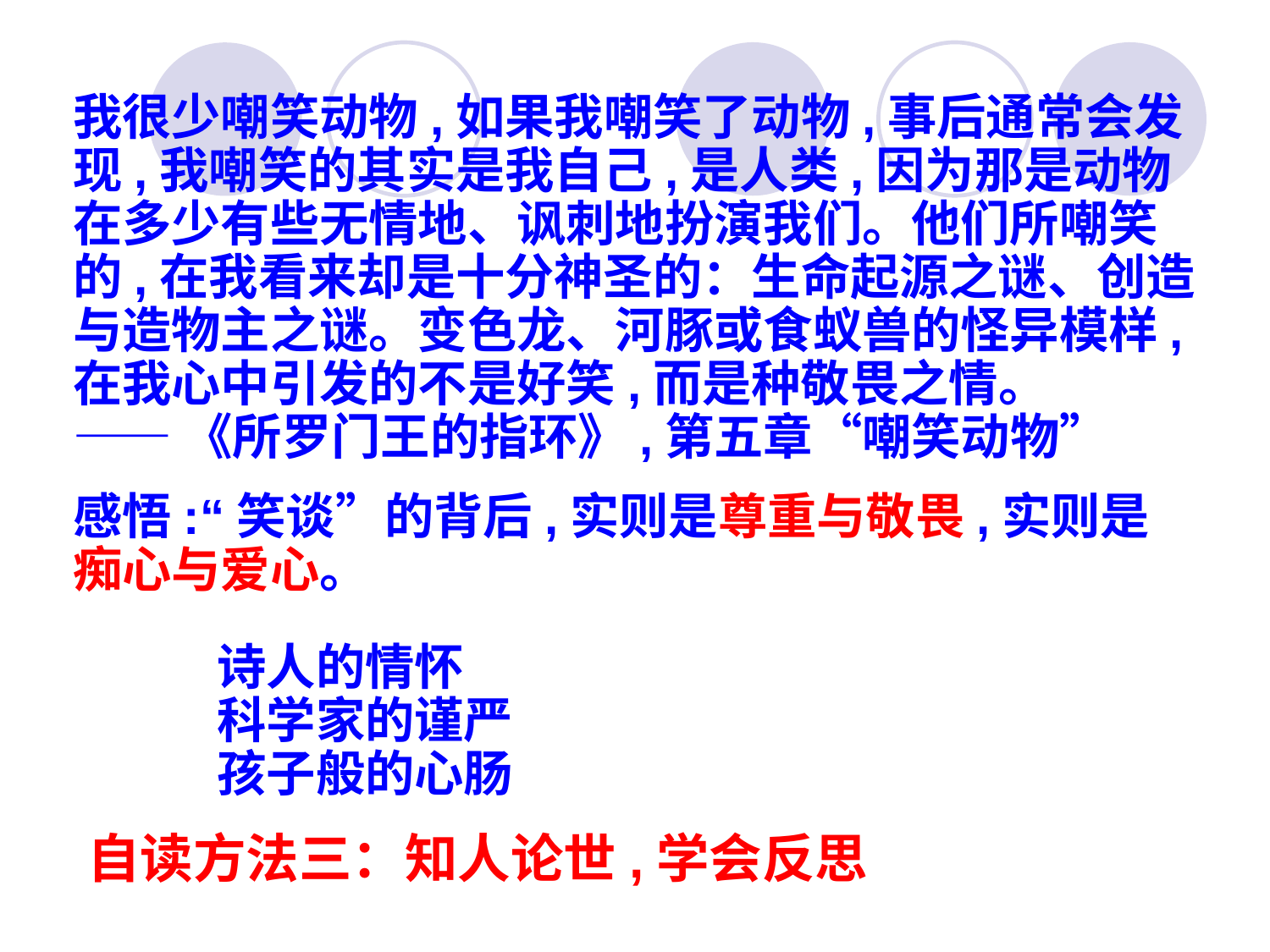

我很少嘲笑动物,如果我嘲笑了动物,事后通常会发现,我嘲笑的其实是我自己,是人类,因为那是动物在多少有些无情地、讽刺地扮演我们。他们所嘲笑的,在我看来却是十分神圣的：生命起源之谜、创造与造物主之谜。变色龙、河豚或食蚁兽的怪异模样,在我心中引发的不是好笑,而是种敬畏之情。
——《所罗门王的指环》,第五章“嘲笑动物”
感悟:“笑谈”的背后,实则是尊重与敬畏,实则是痴心与爱心。
诗人的情怀
科学家的谨严
孩子般的心肠
自读方法三：知人论世,学会反思